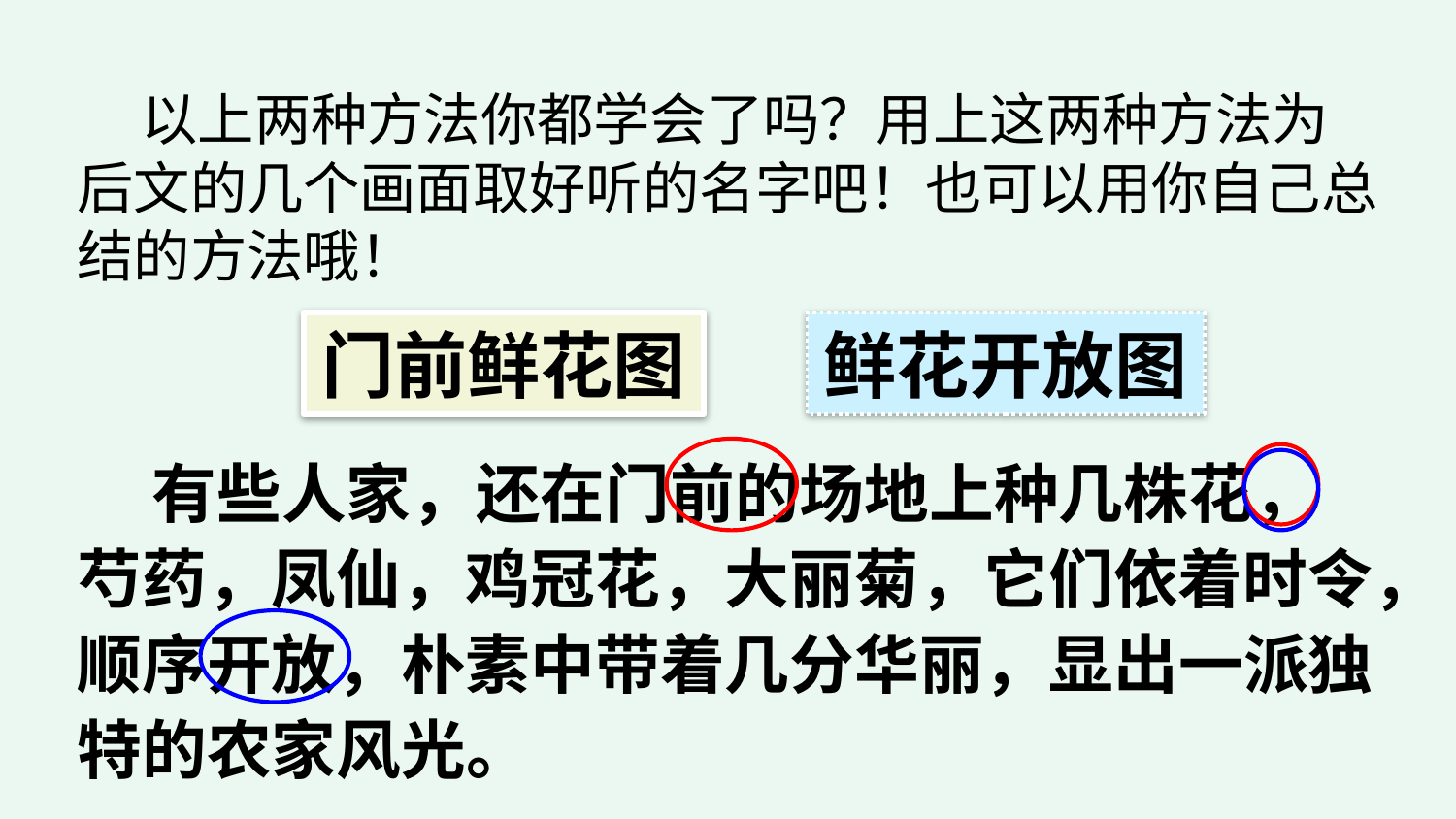

以上两种方法你都学会了吗？用上这两种方法为后文的几个画面取好听的名字吧！也可以用你自己总结的方法哦！
门前鲜花图
鲜花开放图
    有些人家，还在门前的场地上种几株花，芍药，凤仙，鸡冠花，大丽菊，它们依着时令，顺序开放，朴素中带着几分华丽，显出一派独特的农家风光。